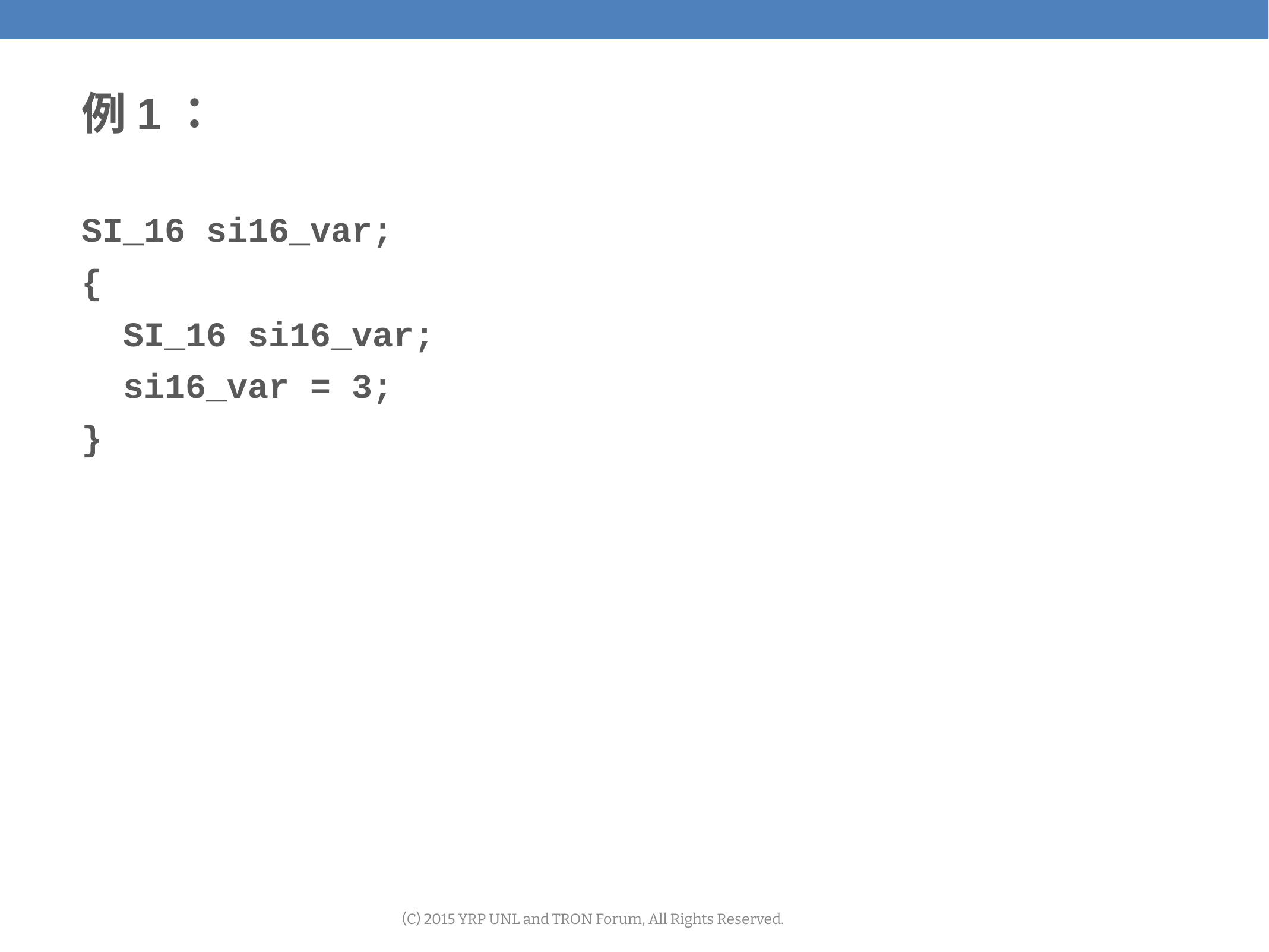

124
# 例1：
SI_16 si16_var;
{
  SI_16 si16_var;
  si16_var = 3;
}
(C) 2015 YRP UNL and TRON Forum, All Rights Reserved.